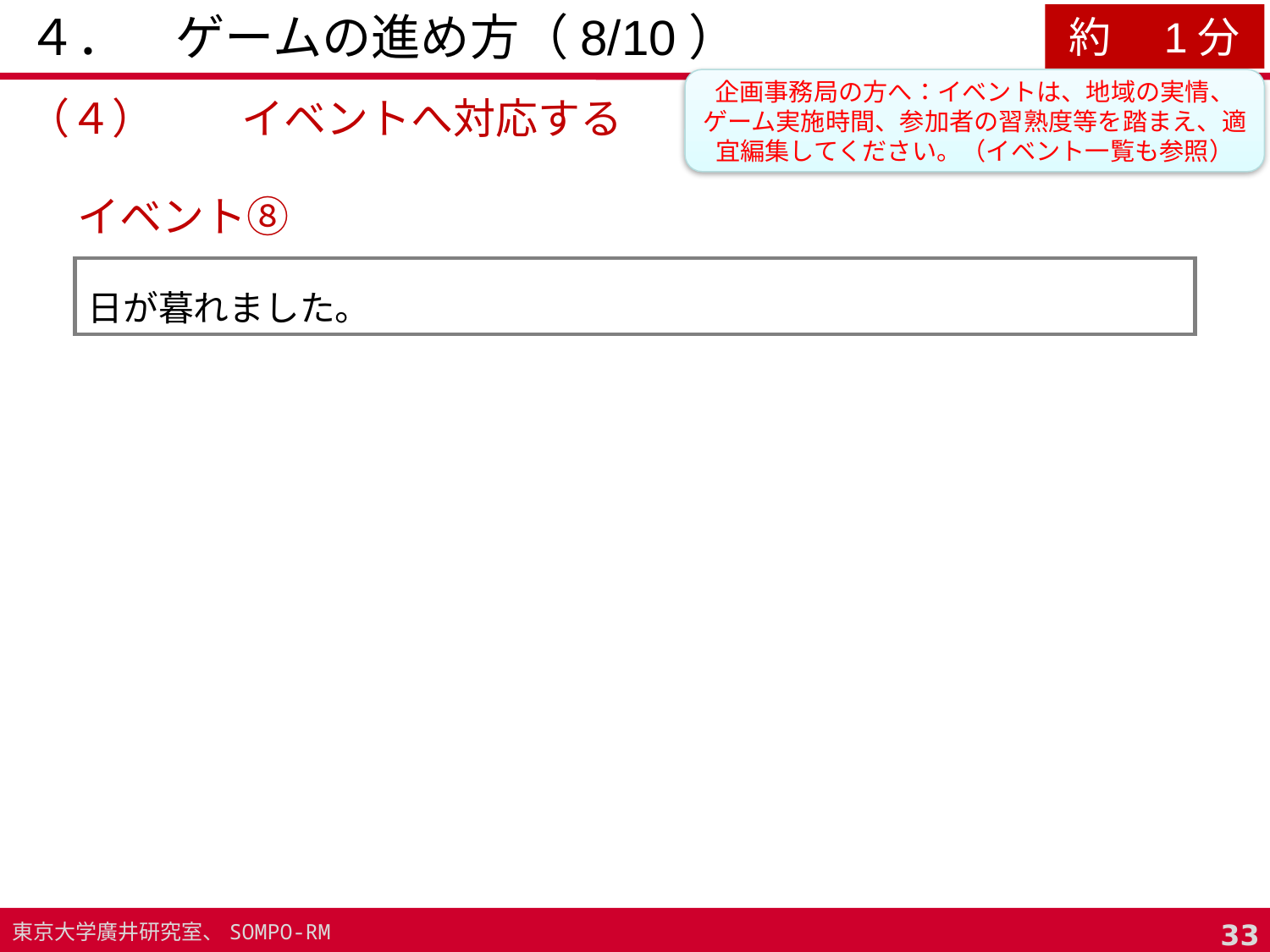

# ４．　ゲームの進め方（8/10）
約　1分
企画事務局の方へ：イベントは、地域の実情、ゲーム実施時間、参加者の習熟度等を踏まえ、適宜編集してください。（イベント一覧も参照）
（４）	イベントへ対応する
イベント⑧
日が暮れました。
33